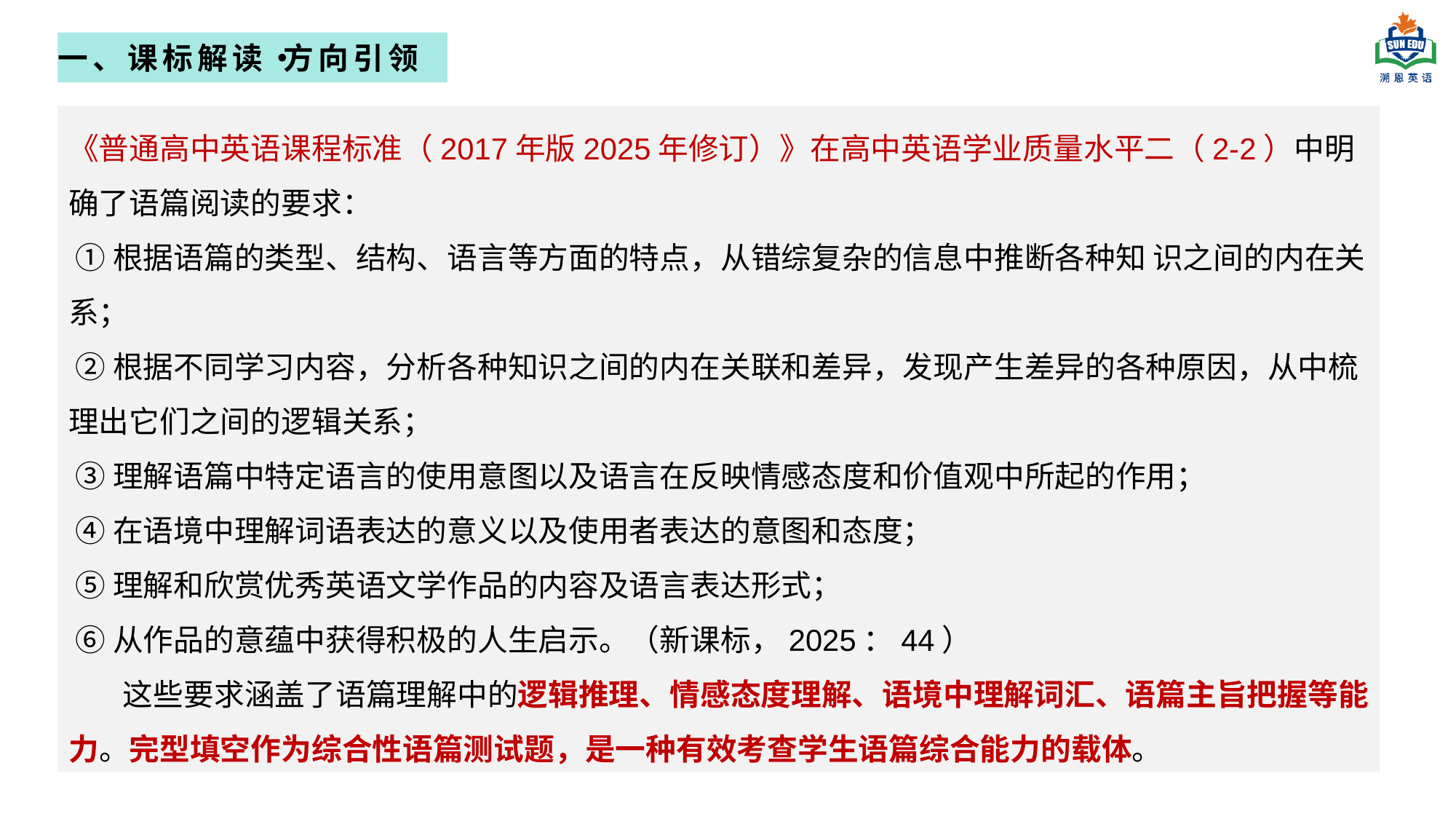

一、课标解读・方向引领
《普通高中英语课程标准（2017年版2025年修订）》在高中英语学业质量水平二（2-2）中明确了语篇阅读的要求：
 ①根据语篇的类型、结构、语言等方面的特点，从错综复杂的信息中推断各种知 识之间的内在关系；
 ②根据不同学习内容，分析各种知识之间的内在关联和差异，发现产生差异的各种原因，从中梳理出它们之间的逻辑关系；
 ③理解语篇中特定语言的使用意图以及语言在反映情感态度和价值观中所起的作用；
 ④在语境中理解词语表达的意义以及使用者表达的意图和态度；
 ⑤理解和欣赏优秀英语文学作品的内容及语言表达形式；
 ⑥从作品的意蕴中获得积极的人生启示。（新课标，2025：44）
       这些要求涵盖了语篇理解中的逻辑推理、情感态度理解、语境中理解词汇、语篇主旨把握等能力。完型填空作为综合性语篇测试题，是一种有效考查学生语篇综合能力的载体。